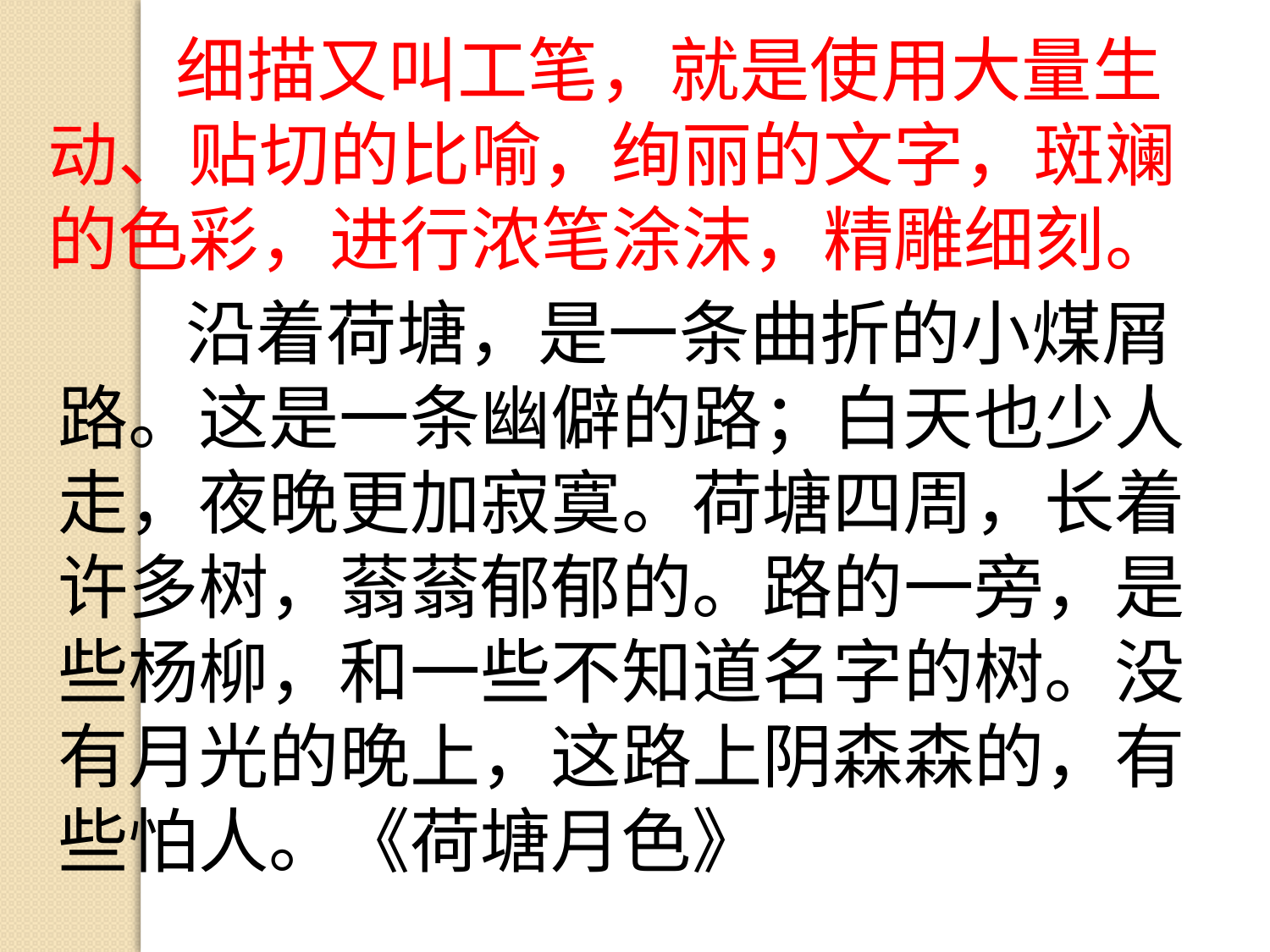

细描又叫工笔，就是使用大量生动、贴切的比喻，绚丽的文字，斑斓的色彩，进行浓笔涂沫，精雕细刻。
       沿着荷塘，是一条曲折的小煤屑路。这是一条幽僻的路；白天也少人走，夜晚更加寂寞。荷塘四周，长着许多树，蓊蓊郁郁的。路的一旁，是些杨柳，和一些不知道名字的树。没有月光的晚上，这路上阴森森的，有些怕人。《荷塘月色》